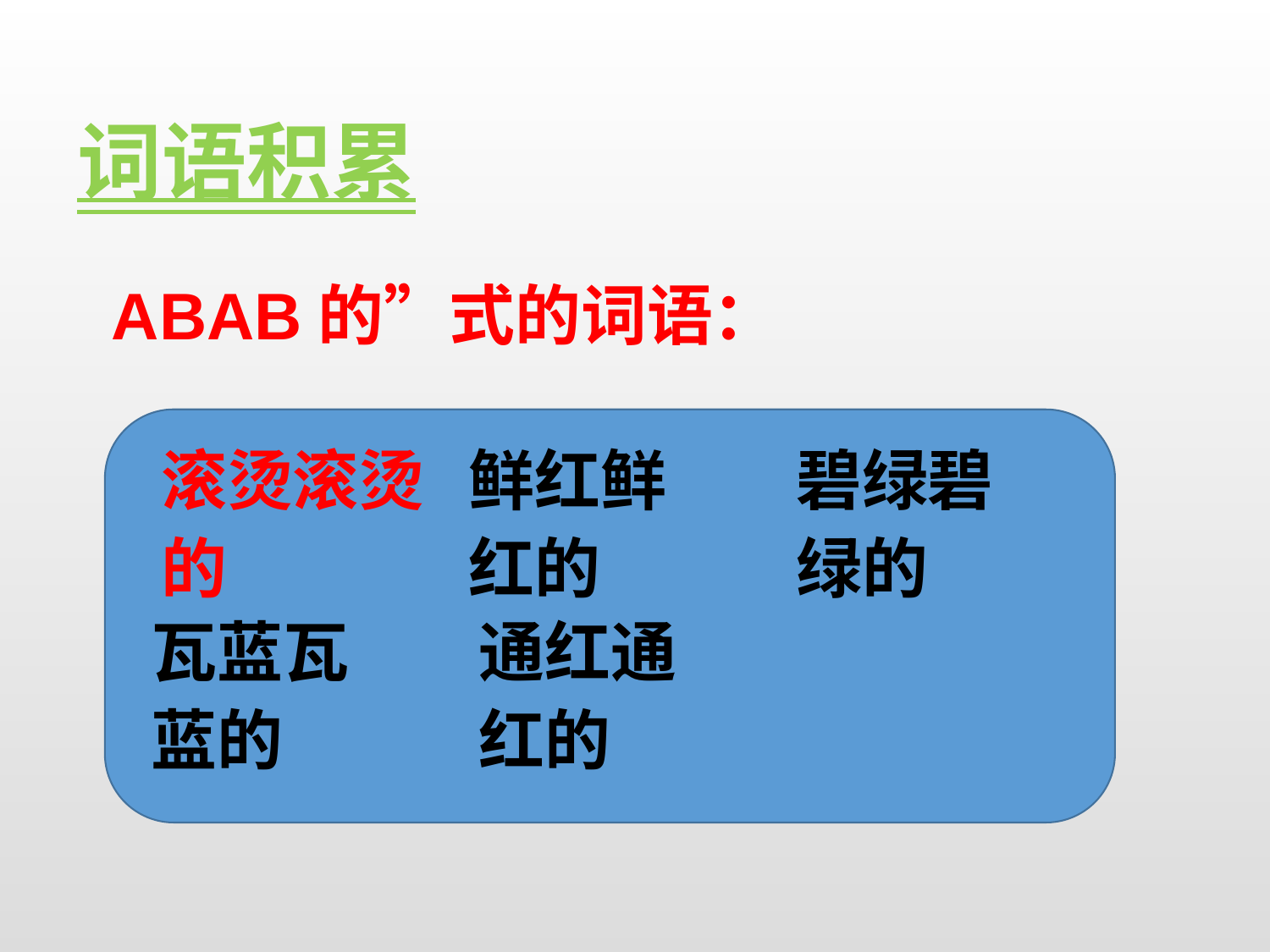

词语积累
ABAB的”式的词语：

滚烫滚烫的
鲜红鲜红的
碧绿碧绿的
瓦蓝瓦蓝的
通红通红的